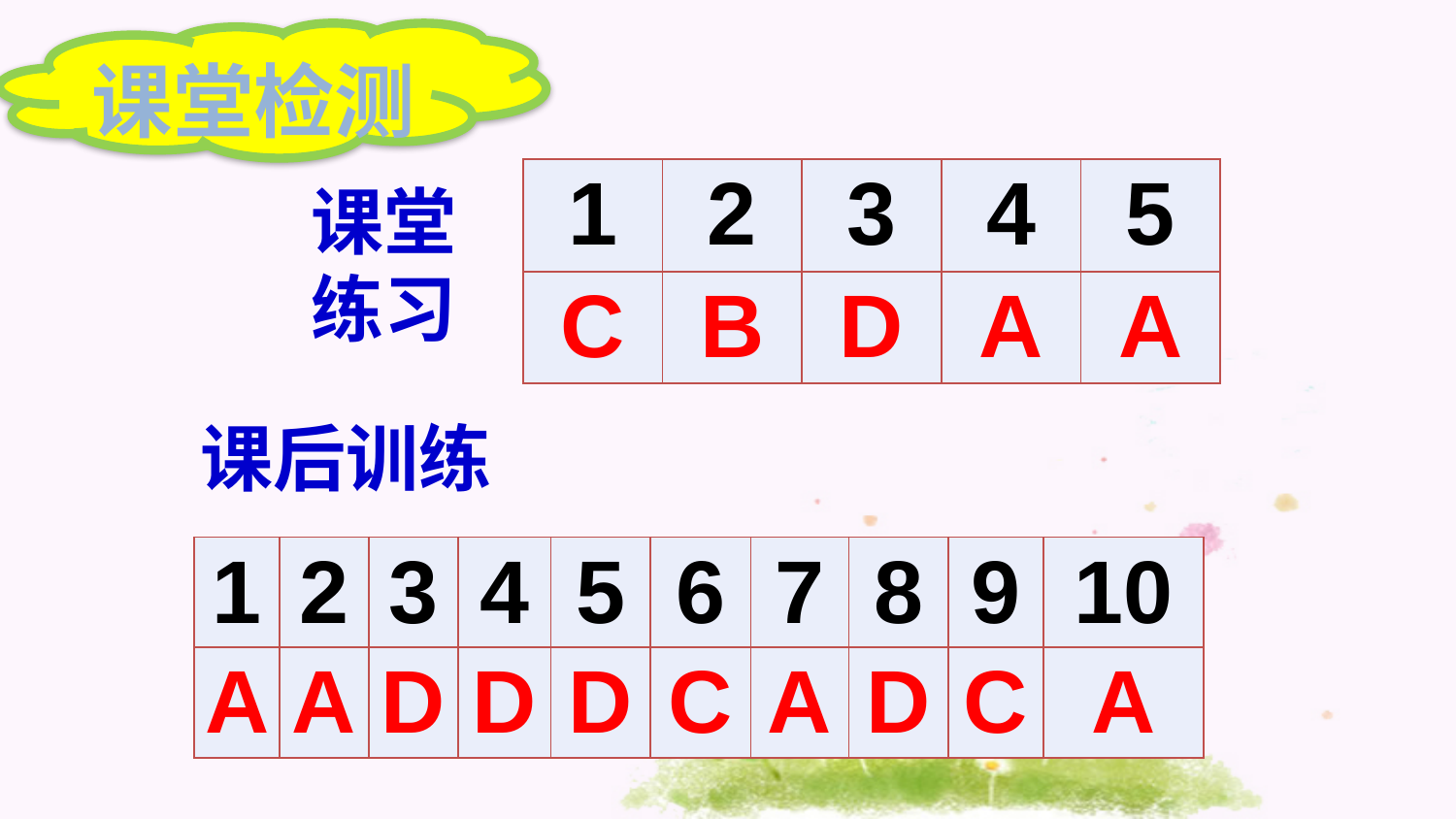

课堂检测
| 1 | 2 | 3 | 4 | 5 |
| --- | --- | --- | --- | --- |
| C | B | D | A | A |
课堂练习
课后训练
| 1 | 2 | 3 | 4 | 5 | 6 | 7 | 8 | 9 | 10 |
| --- | --- | --- | --- | --- | --- | --- | --- | --- | --- |
| A | A | D | D | D | C | A | D | C | A |